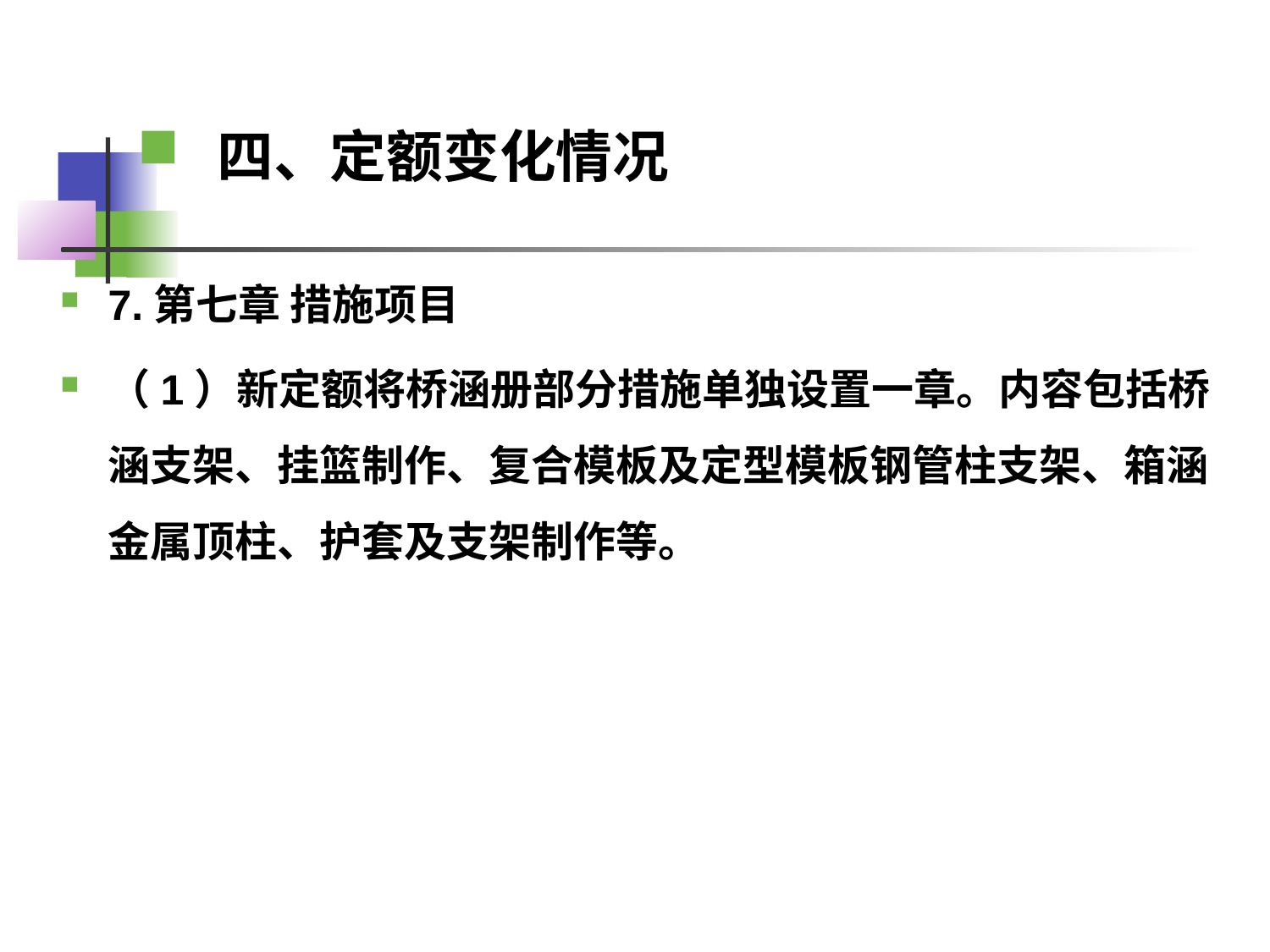

四、定额变化情况
7.第七章 措施项目
（1）新定额将桥涵册部分措施单独设置一章。内容包括桥涵支架、挂篮制作、复合模板及定型模板钢管柱支架、箱涵金属顶柱、护套及支架制作等。